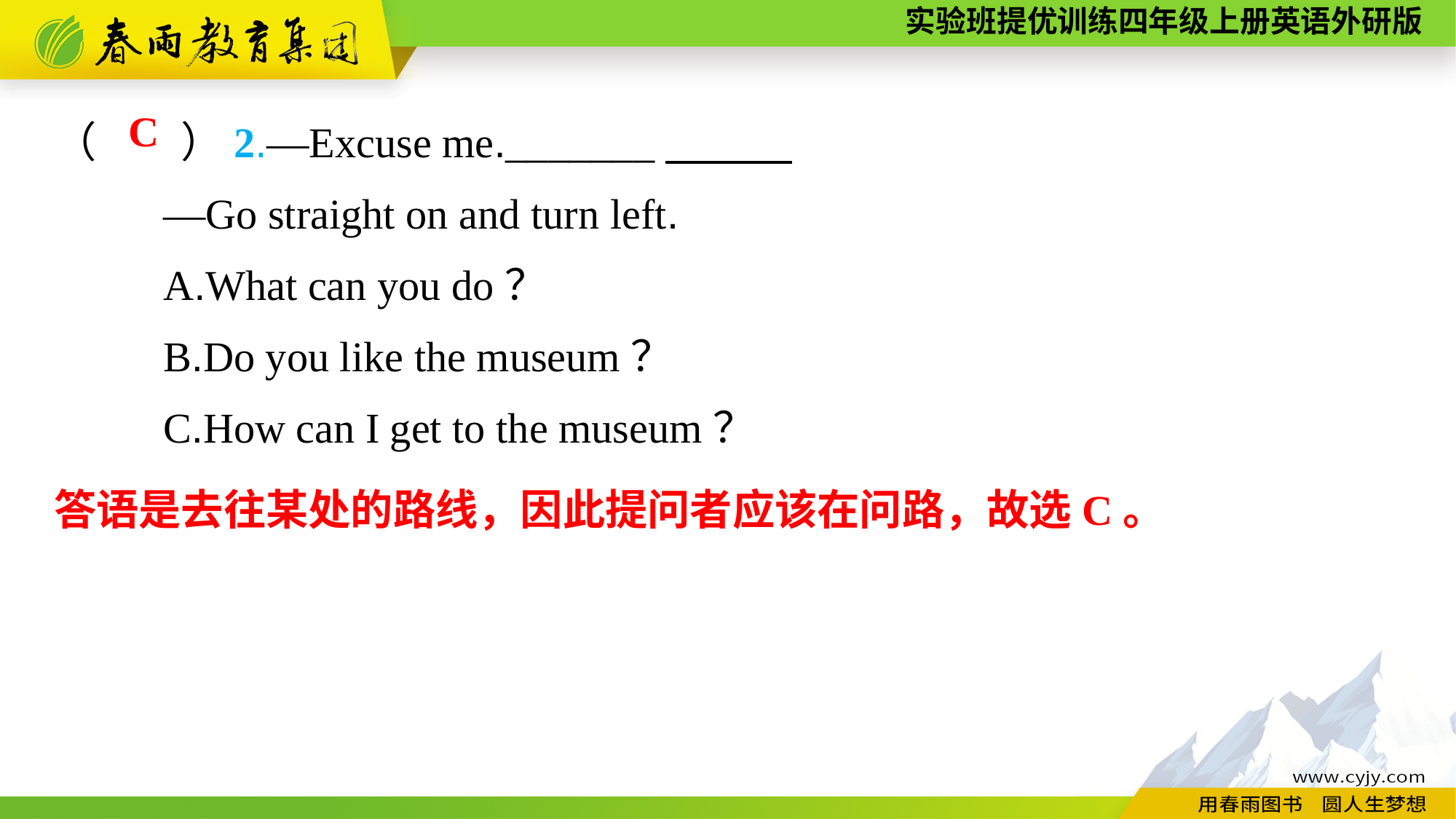

（　　）2.—Excuse me._______
	—Go straight on and turn left.
	A.What can you do？
	B.Do you like the museum？
	C.How can I get to the museum？
C
答语是去往某处的路线，因此提问者应该在问路，故选C。